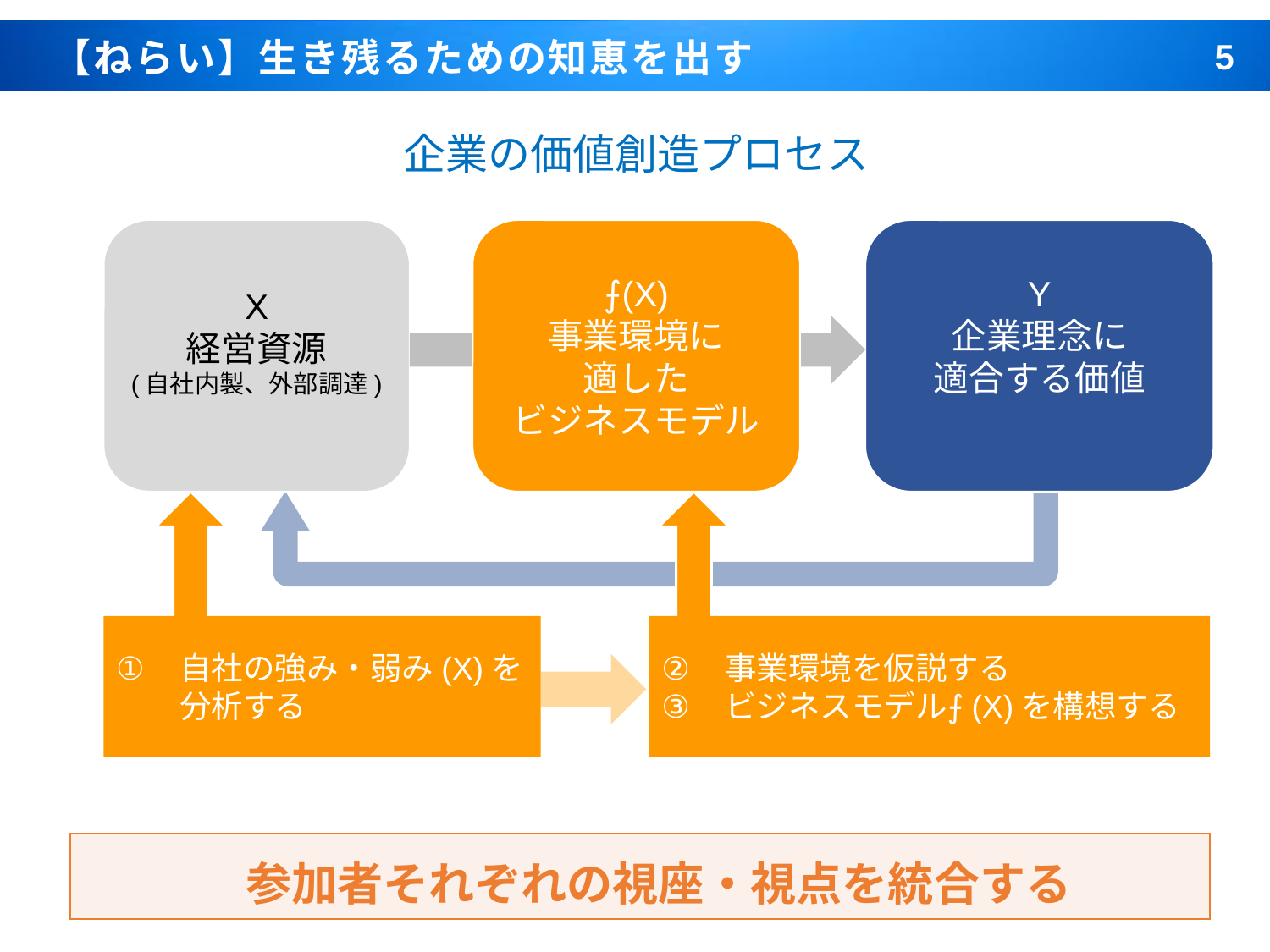

【ねらい】生き残るための知恵を出す
企業の価値創造プロセス
X
経営資源
(自社内製、外部調達)

⨍(X)
事業環境に
適した
ビジネスモデル
Y
企業理念に
適合する価値

自社の強み・弱み(X)を分析する
事業環境を仮説する
ビジネスモデル⨍(X)を構想する

参加者それぞれの視座・視点を統合する